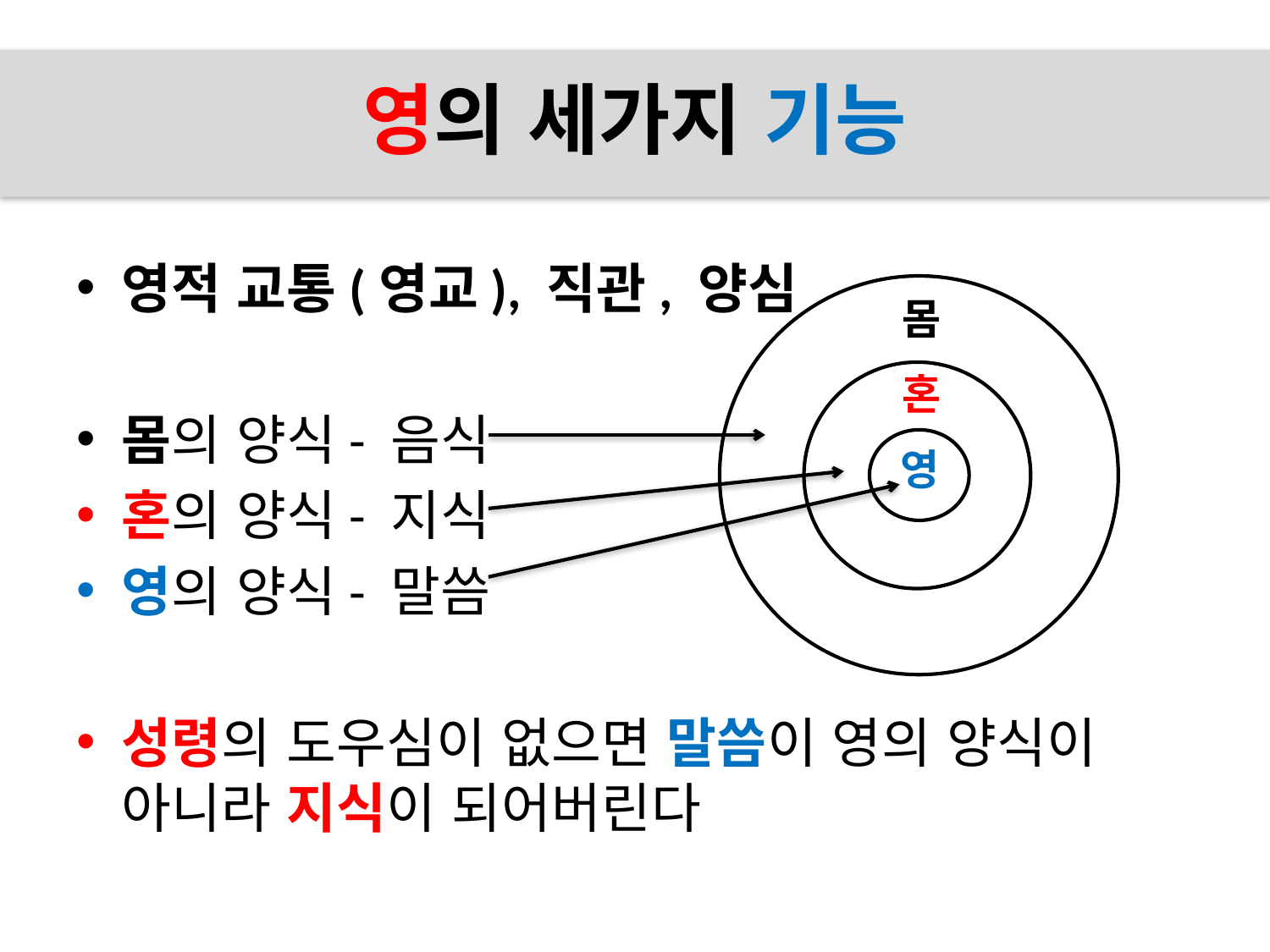

# 영의 세가지 기능

영적 교통(영교), 직관, 양심

몸의 양식- 음식
혼의 양식- 지식
영의 양식- 말씀

성령의 도우심이 없으면 말씀이 영의 양식이
아니라 지식이 되어버린다

몸
혼

영